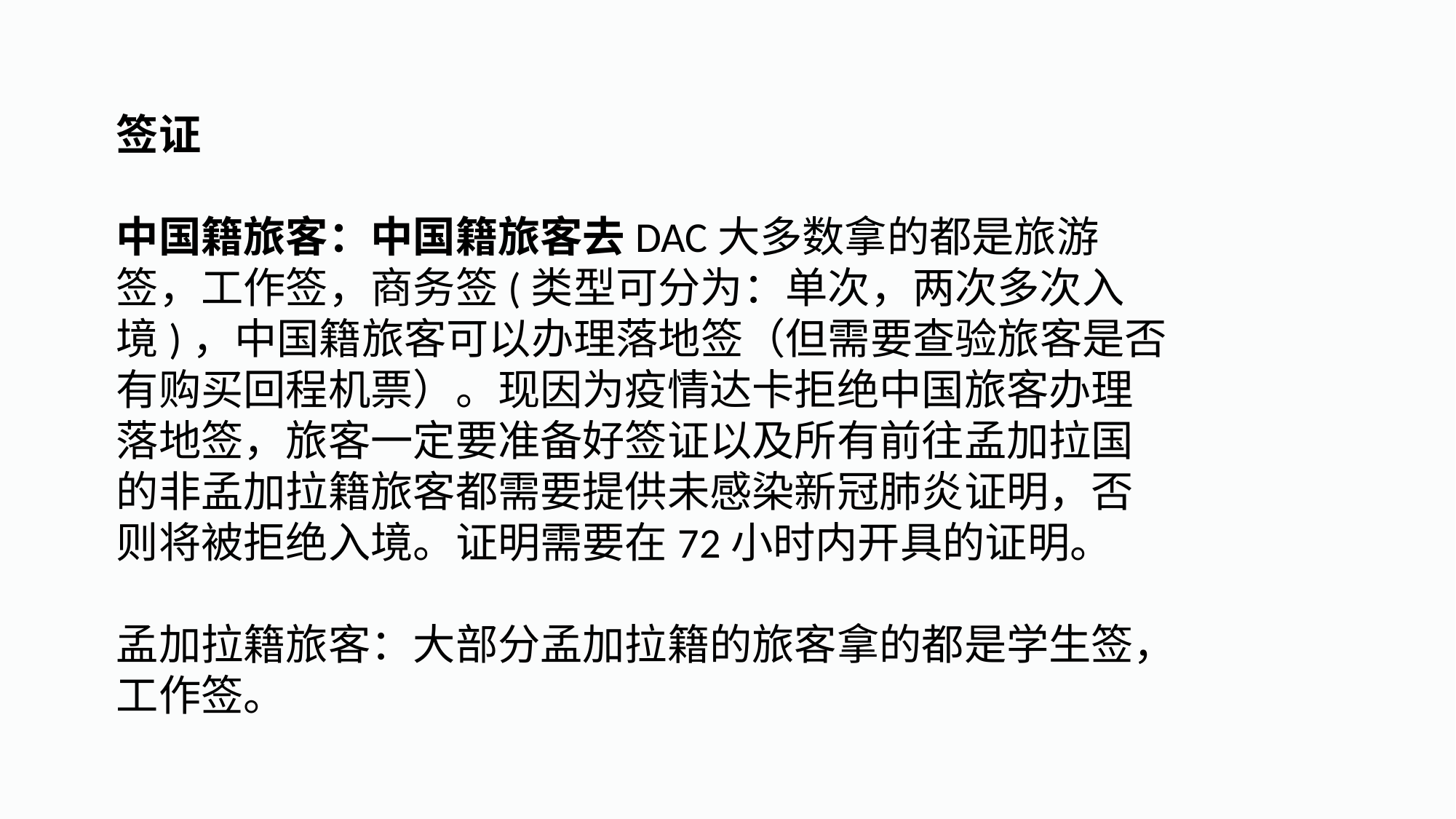

签证 中国籍旅客：中国籍旅客去DAC大多数拿的都是旅游签，工作签，商务签(类型可分为：单次，两次多次入境)，中国籍旅客可以办理落地签（但需要查验旅客是否有购买回程机票）。现因为疫情达卡拒绝中国旅客办理落地签，旅客一定要准备好签证以及所有前往孟加拉国的非孟加拉籍旅客都需要提供未感染新冠肺炎证明，否则将被拒绝入境。证明需要在72小时内开具的证明。 孟加拉籍旅客：大部分孟加拉籍的旅客拿的都是学生签，工作签。